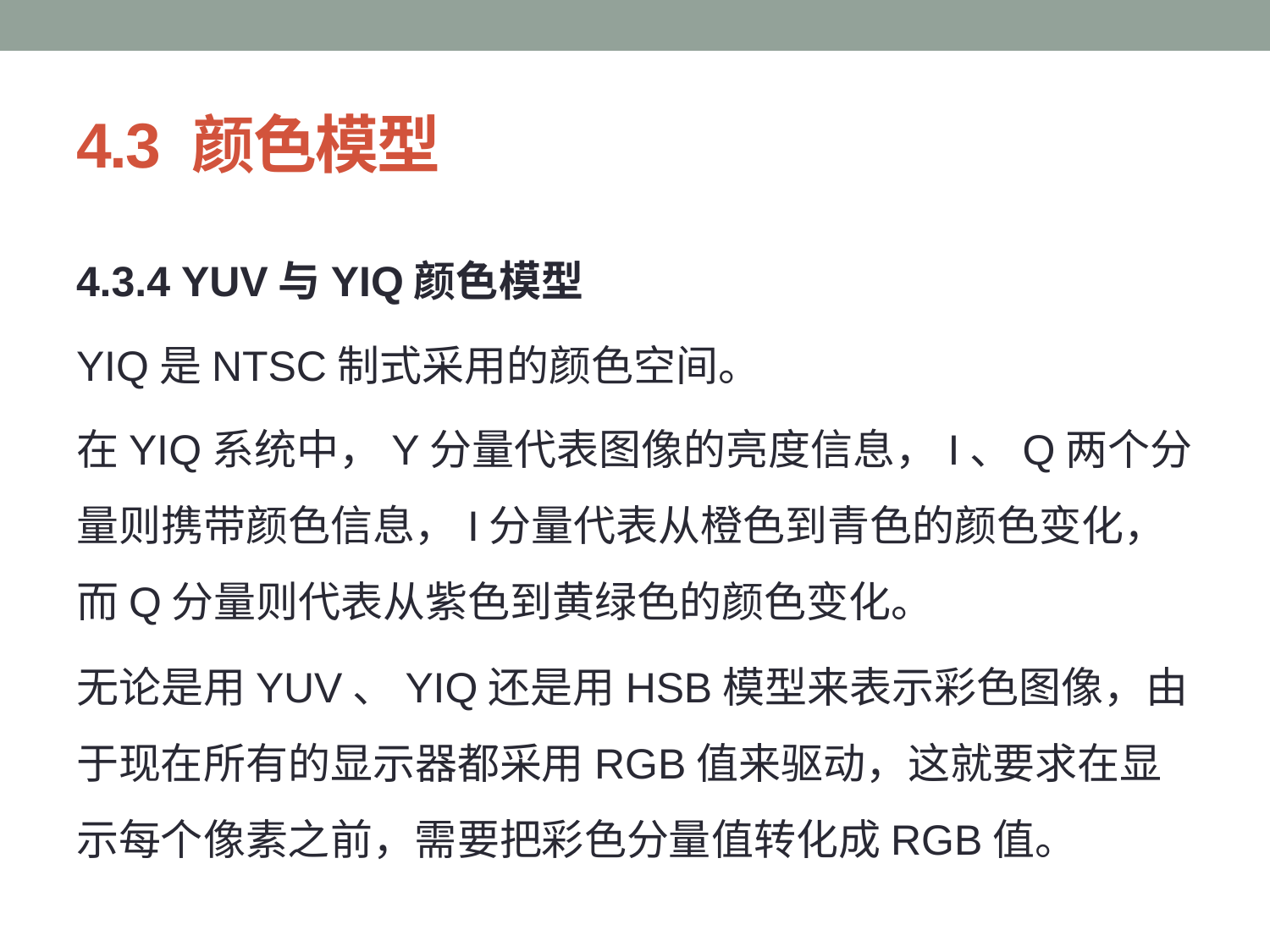

# 4.3 颜色模型
4.3.4 YUV与YIQ颜色模型
YIQ是NTSC制式采用的颜色空间。
在YIQ系统中，Y分量代表图像的亮度信息，I、Q两个分量则携带颜色信息，I分量代表从橙色到青色的颜色变化，而Q分量则代表从紫色到黄绿色的颜色变化。
无论是用YUV、YIQ还是用HSB模型来表示彩色图像，由于现在所有的显示器都采用RGB值来驱动，这就要求在显示每个像素之前，需要把彩色分量值转化成RGB值。